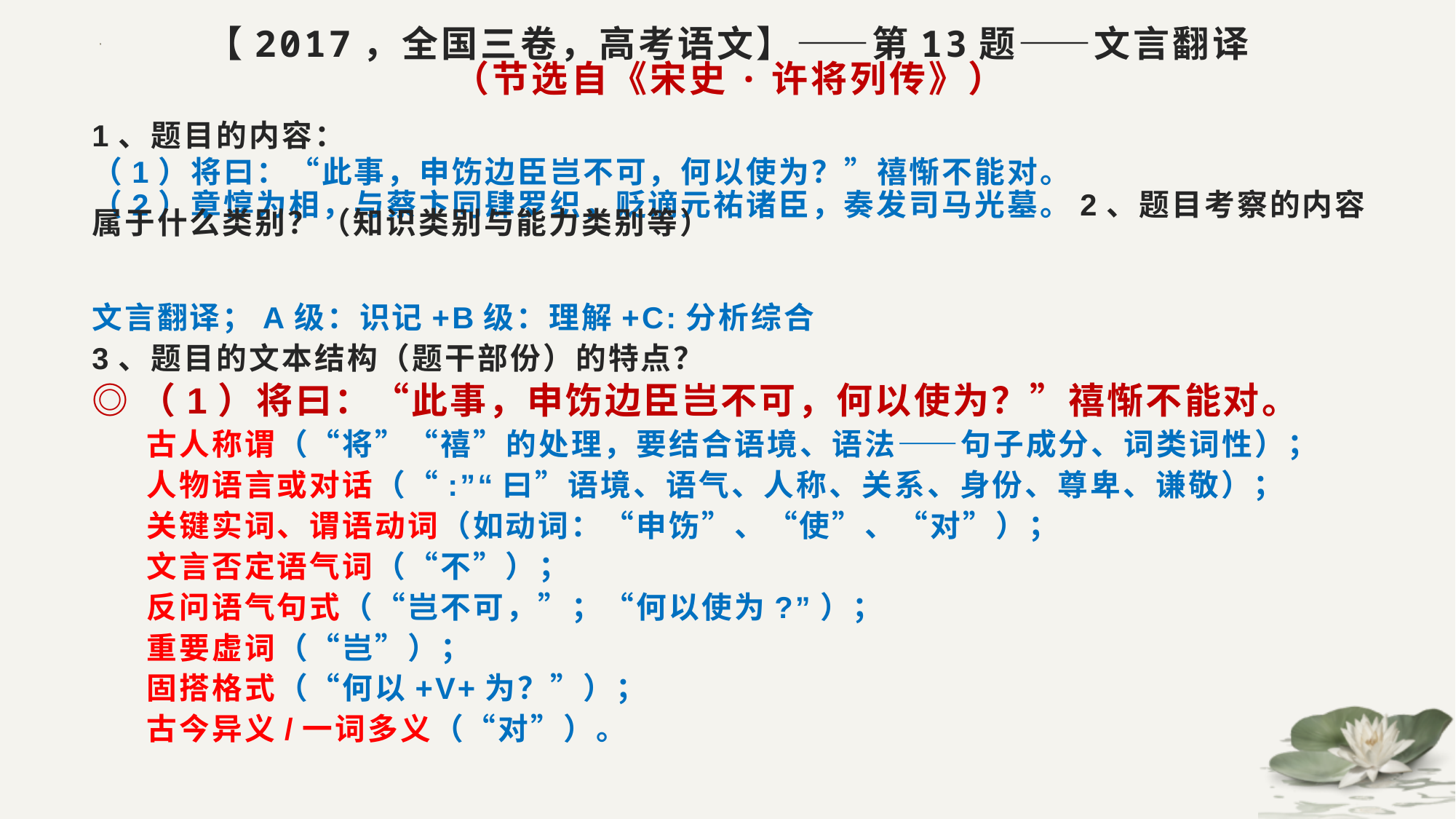

# 【2017，全国三卷，高考语文】——第13题——文言翻译 （节选自《宋史·许将列传》）
1、题目的内容：
（1）将曰：“此事，申饬边臣岂不可，何以使为？”禧惭不能对。
（2）章惇为相，与蔡卞同肆罗织，贬谪元祐诸臣，奏发司马光墓。2、题目考察的内容属于什么类别？（知识类别与能力类别等）

文言翻译；A级：识记+B级：理解+C:分析综合
3、题目的文本结构（题干部份）的特点？
◎（1）将曰：“此事，申饬边臣岂不可，何以使为？”禧惭不能对。
古人称谓（“将”“禧”的处理，要结合语境、语法——句子成分、词类词性）；
人物语言或对话（“:”“曰”语境、语气、人称、关系、身份、尊卑、谦敬）；
关键实词、谓语动词（如动词：“申饬”、“使”、“对”）；
文言否定语气词（“不”）；
反问语气句式（“岂不可，”；“何以使为?”）；
重要虚词（“岂”）；
固搭格式（“何以+V+为？”）；
古今异义/一词多义（“对”）。